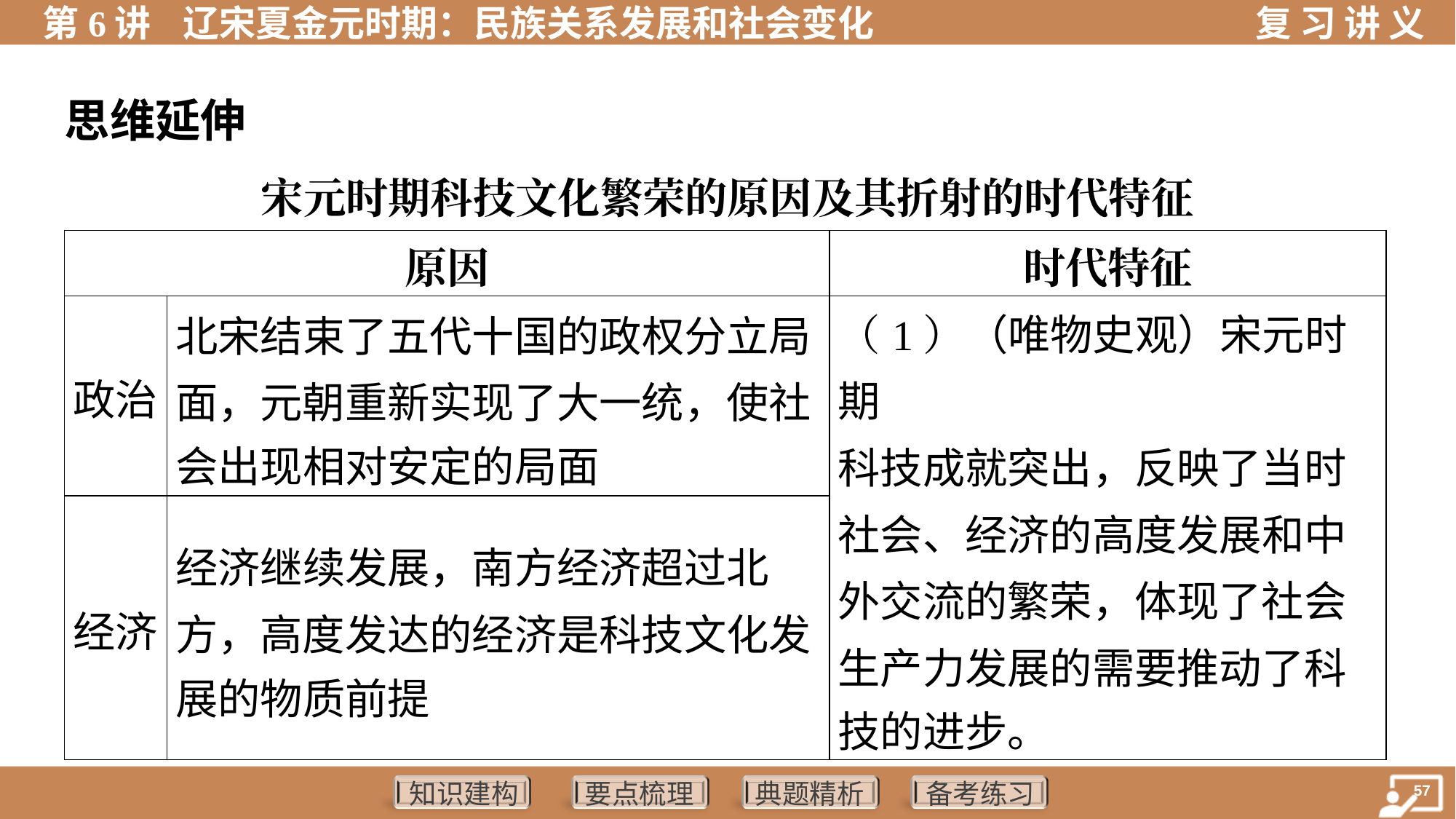

思维延伸
宋元时期科技文化繁荣的原因及其折射的时代特征
| 原因 |  | 时代特征 |
| --- | --- | --- |
| 政治 | 北宋结束了五代十国的政权分立局 面，元朝重新实现了大一统，使社 会出现相对安定的局面 | （1）（唯物史观）宋元时期 科技成就突出，反映了当时 社会、经济的高度发展和中 外交流的繁荣，体现了社会 生产力发展的需要推动了科 技的进步。 |
| 经济 | 经济继续发展，南方经济超过北 方，高度发达的经济是科技文化发 展的物质前提 |  |